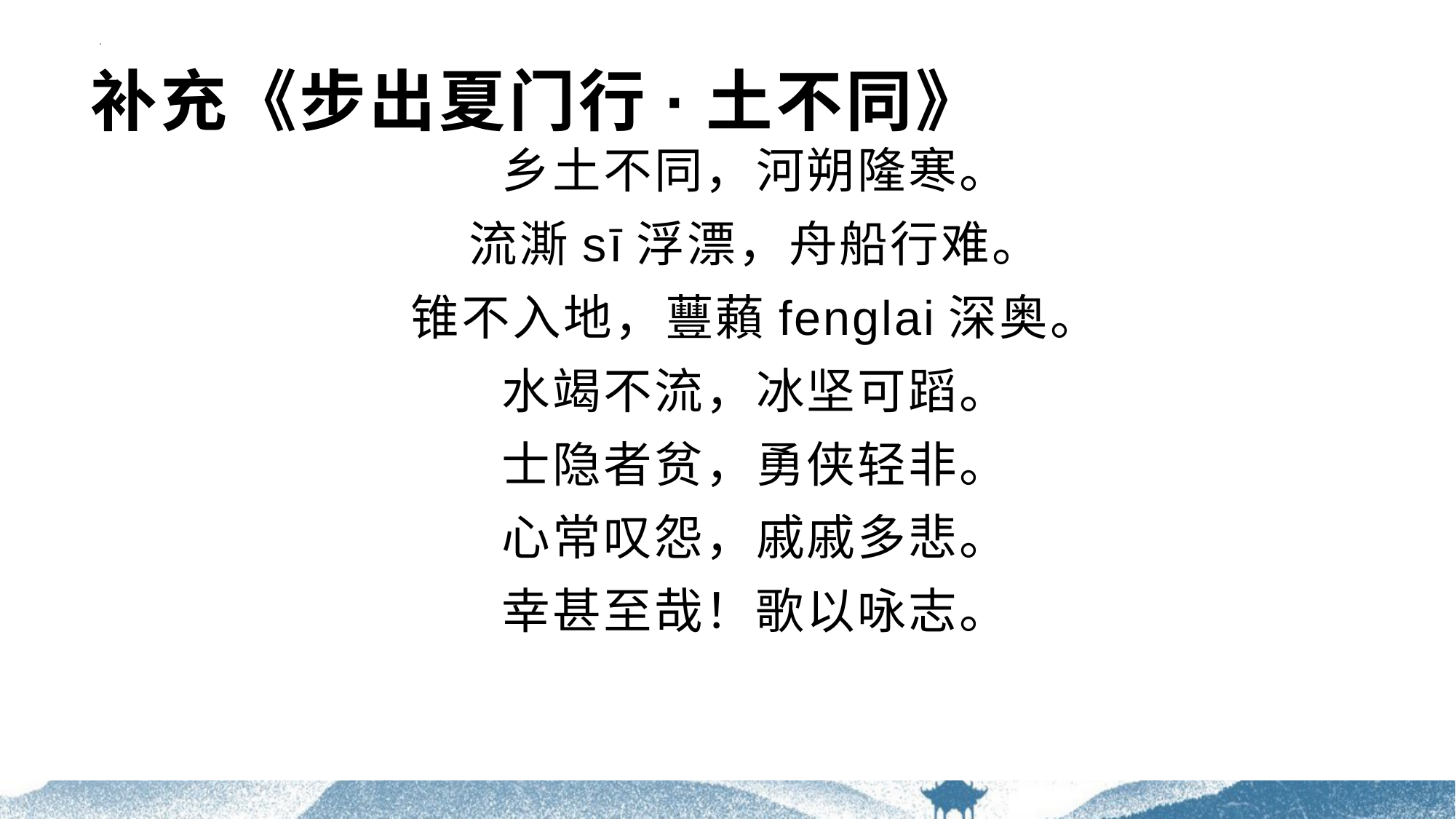

# 补充《步出夏门行·土不同》
乡土不同，河朔隆寒。
流澌sī浮漂，舟船行难。
锥不入地，蘴藾fenglai深奥。
水竭不流，冰坚可蹈。
士隐者贫，勇侠轻非。
心常叹怨，戚戚多悲。
幸甚至哉！歌以咏志。